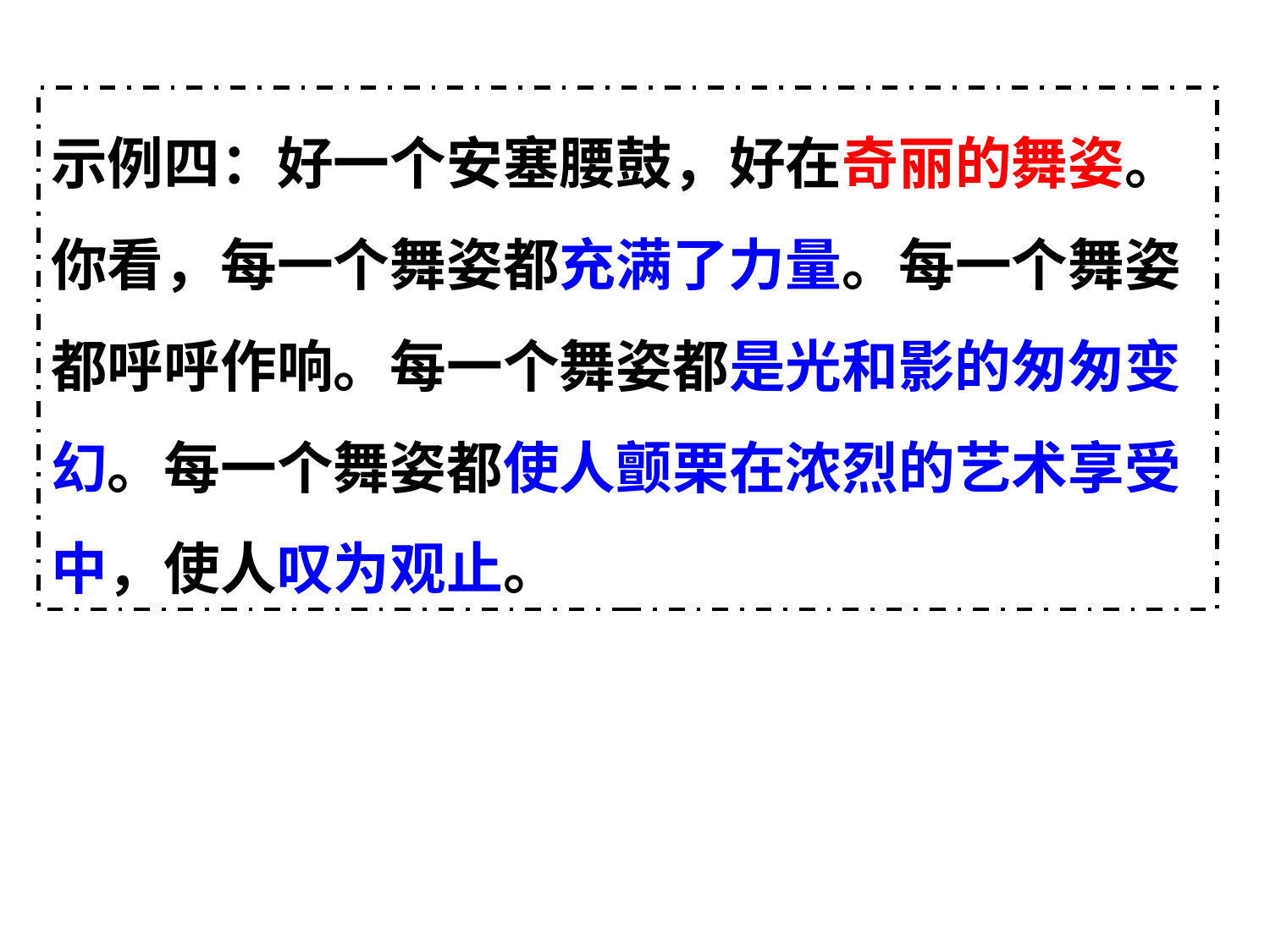

示例四：好一个安塞腰鼓，好在奇丽的舞姿。你看，每一个舞姿都充满了力量。每一个舞姿都呼呼作响。每一个舞姿都是光和影的匆匆变幻。每一个舞姿都使人颤栗在浓烈的艺术享受中，使人叹为观止。